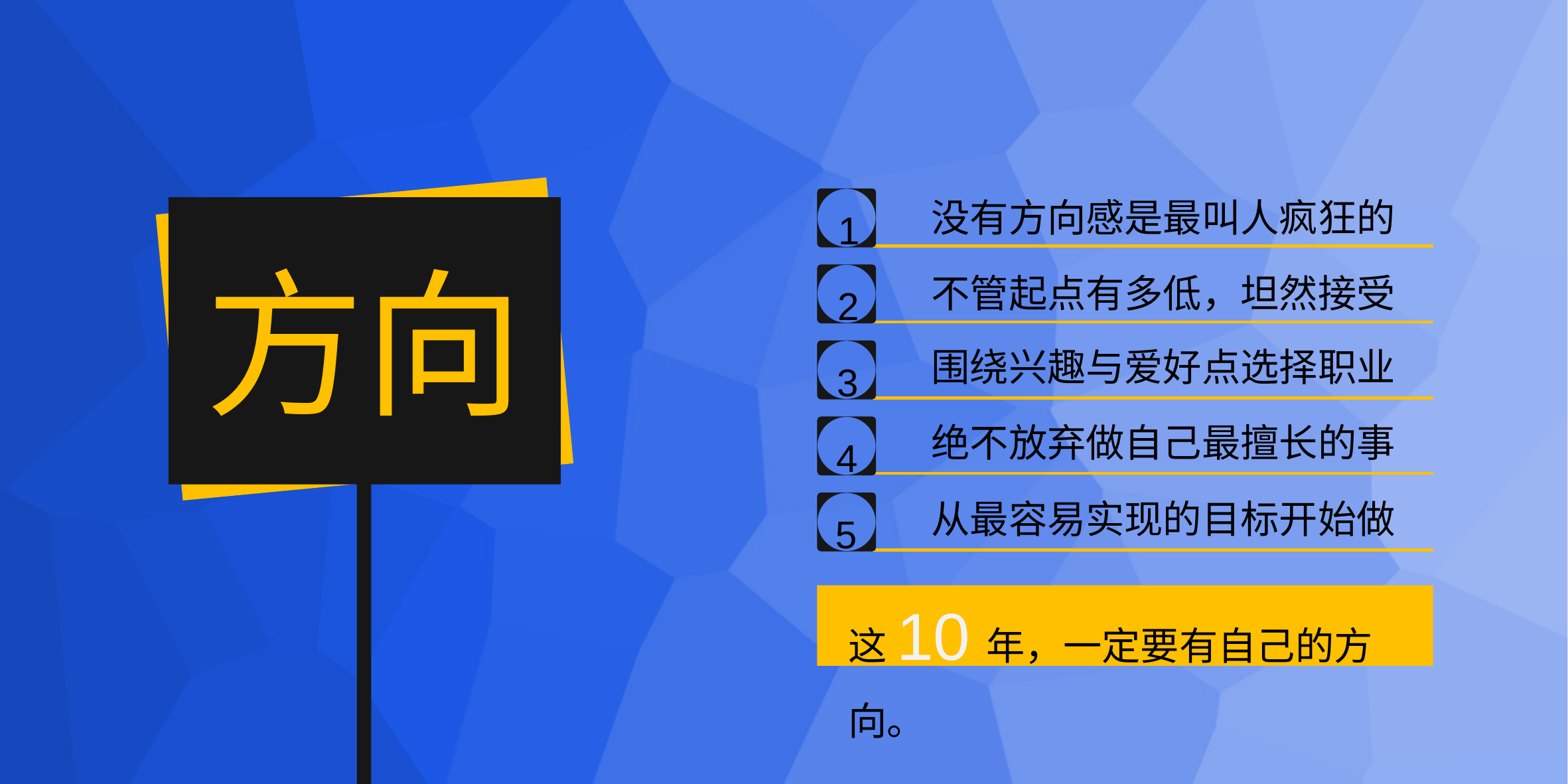

1

没有方向感是最叫人疯狂的
方向
2
不管起点有多低，坦然接受

3
围绕兴趣与爱好点选择职业

4
绝不放弃做自己最擅长的事

5
从最容易实现的目标开始做

这10年，一定要有自己的方向。